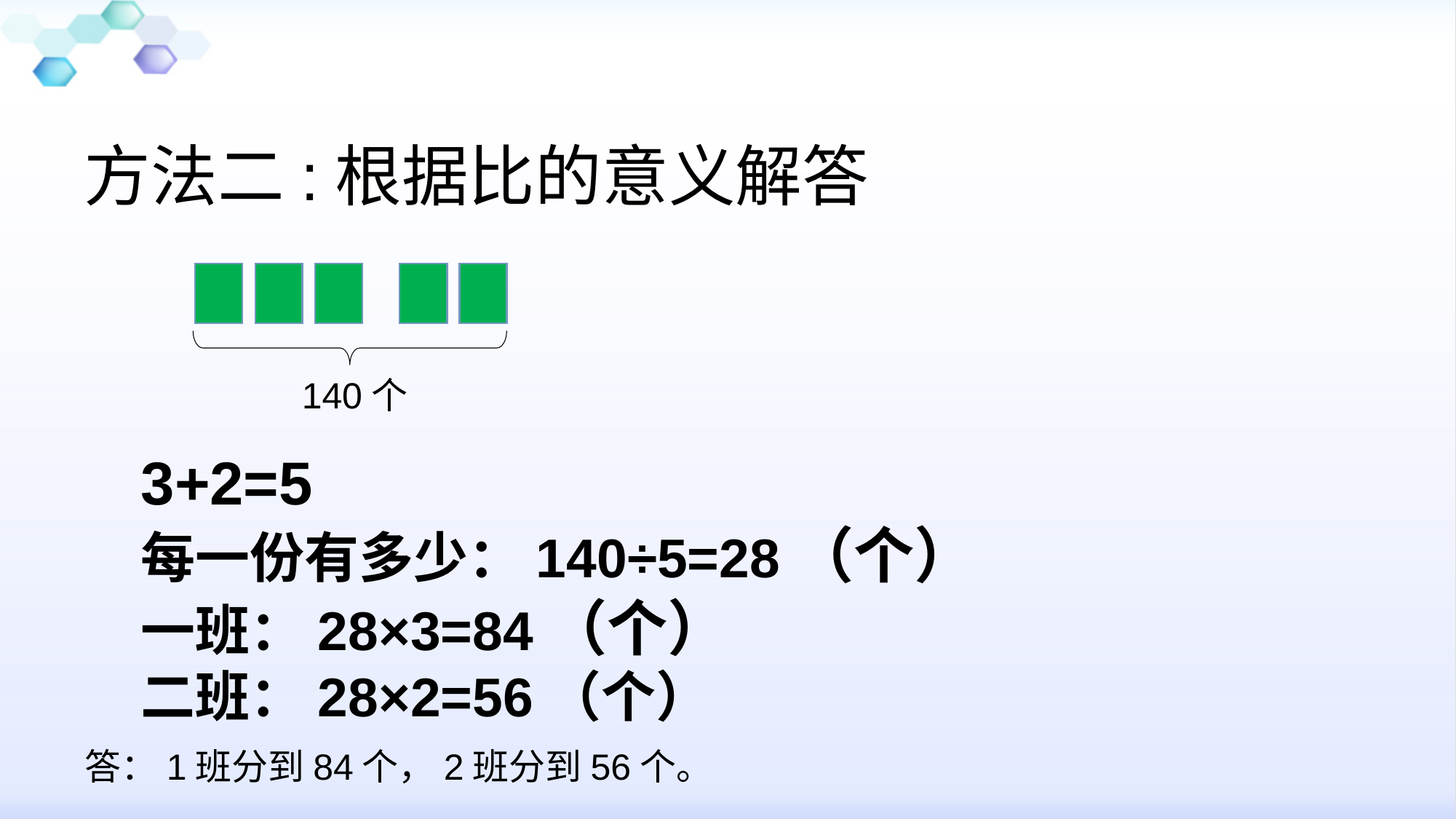

方法二:根据比的意义解答

3+2=5
每一份有多少：140÷5=28（个）
一班：28×3=84（个）
二班：28×2=56（个）

140个
答：1班分到84个，2班分到56个。